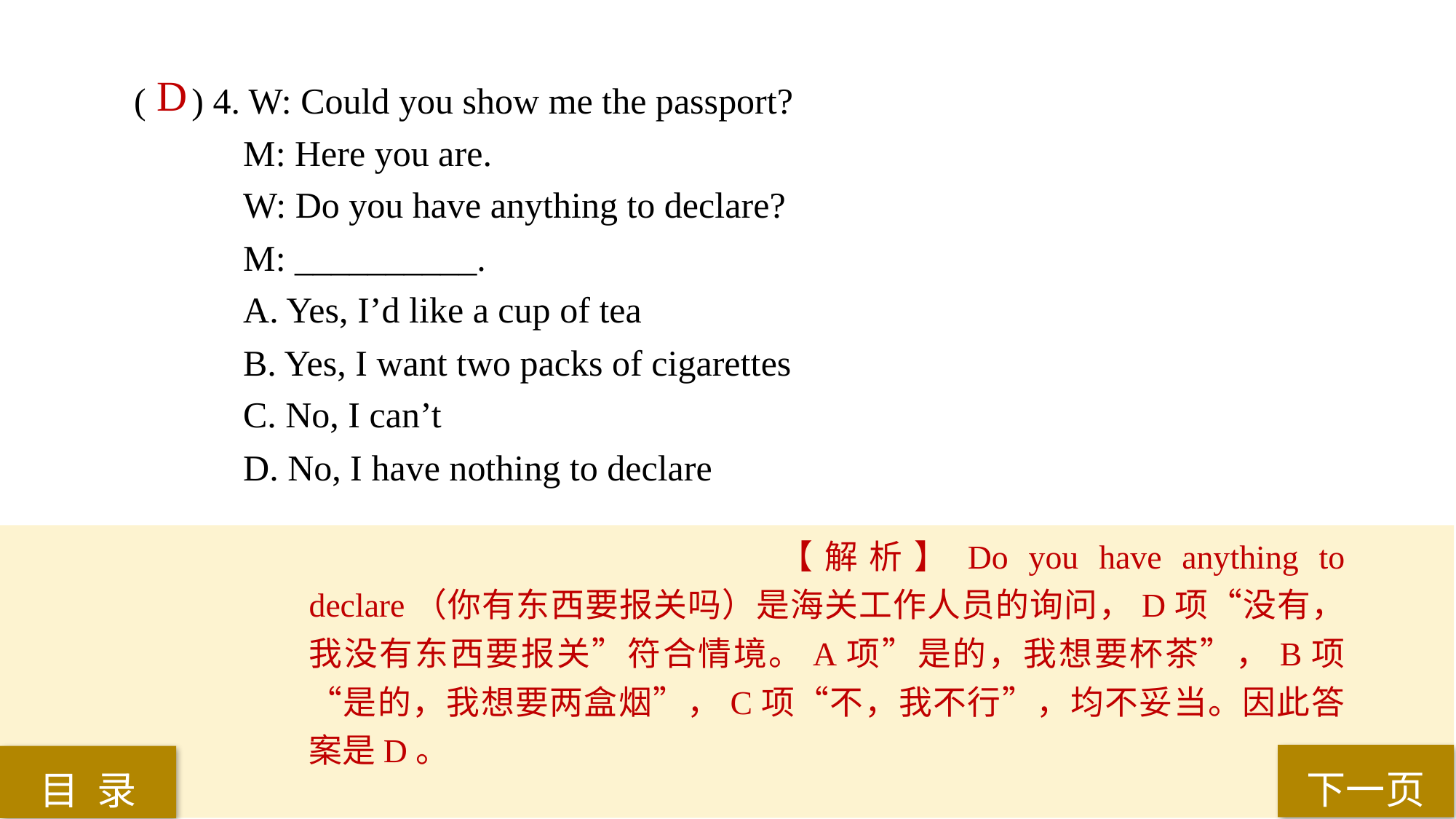

(     ) 4. W: Could you show me the passport?
M: Here you are.
W: Do you have anything to declare?
M: __________.
A. Yes, I’d like a cup of tea
B. Yes, I want two packs of cigarettes
C. No, I can’t
D. No, I have nothing to declare
D
【解析】Do you have anything to declare（你有东西要报关吗）是海关工作人员的询问，D项“没有，我没有东西要报关”符合情境。A项”是的，我想要杯茶”，B项“是的，我想要两盒烟”，C项“不，我不行”，均不妥当。因此答案是D。